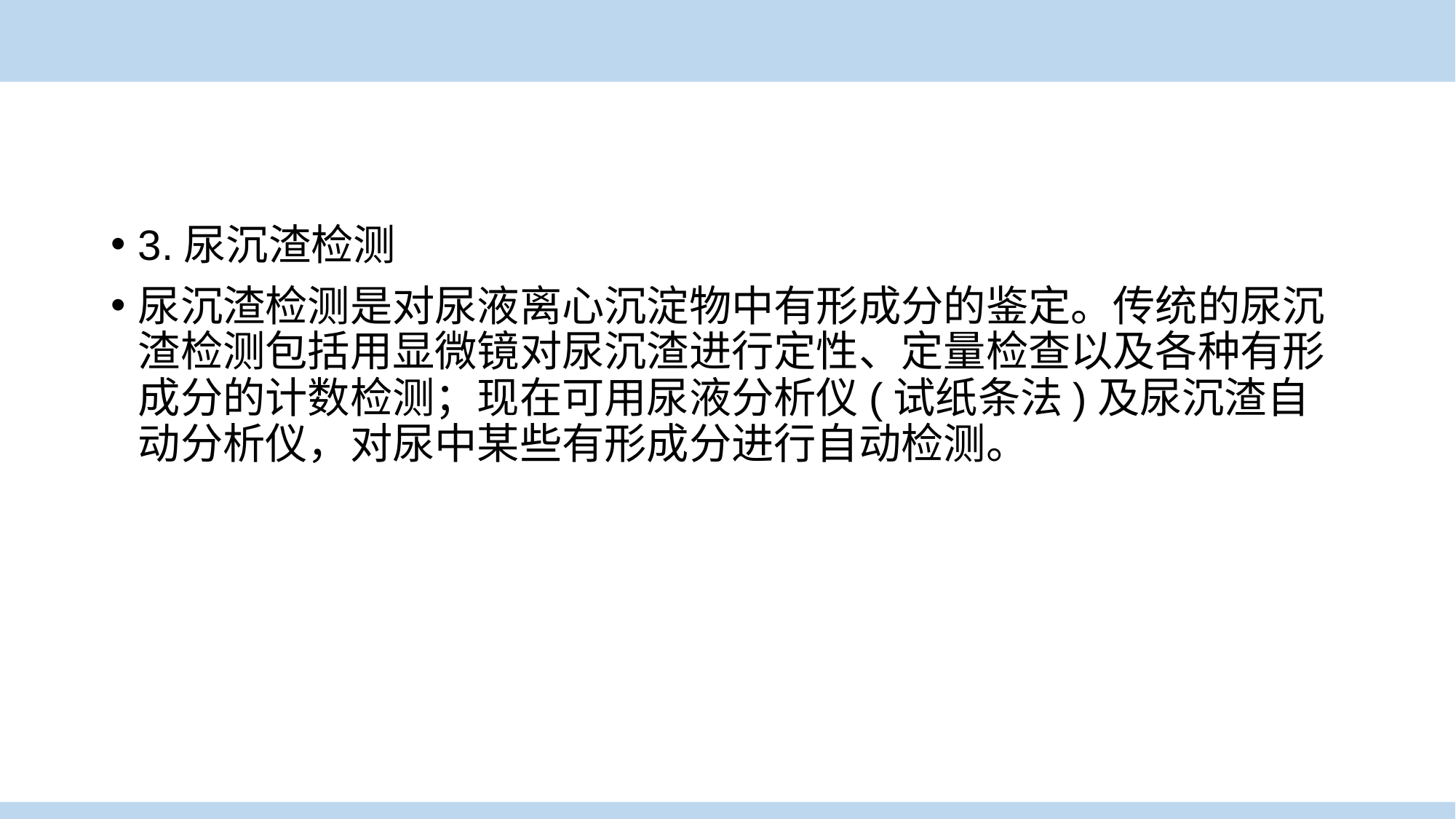

3.尿沉渣检测
尿沉渣检测是对尿液离心沉淀物中有形成分的鉴定。传统的尿沉渣检测包括用显微镜对尿沉渣进行定性、定量检查以及各种有形成分的计数检测；现在可用尿液分析仪(试纸条法)及尿沉渣自动分析仪，对尿中某些有形成分进行自动检测。